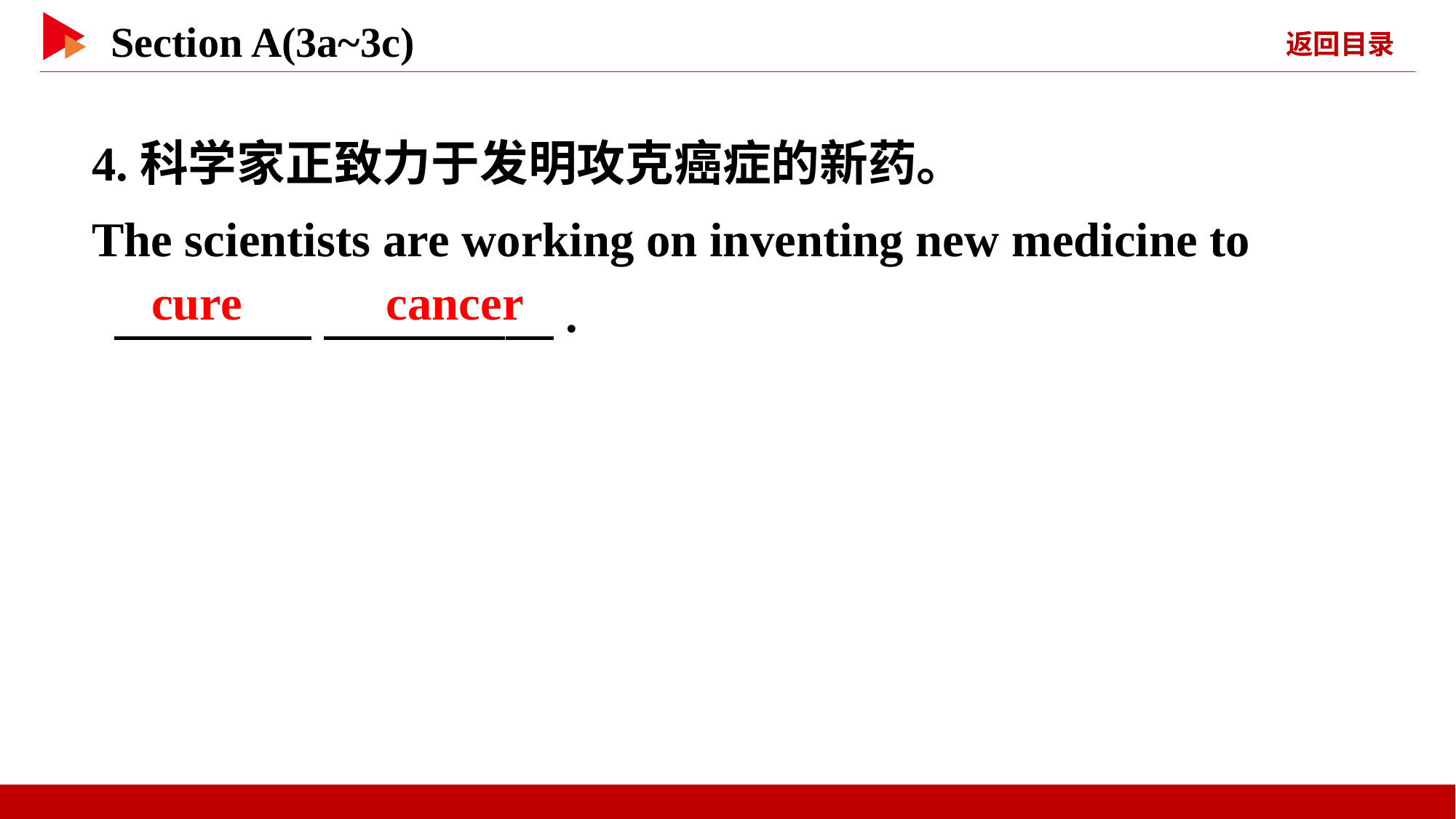

4.科学家正致力于发明攻克癌症的新药。
The scientists are working on inventing new medicine to
 　         　 　            　.
cure 　 　cancer